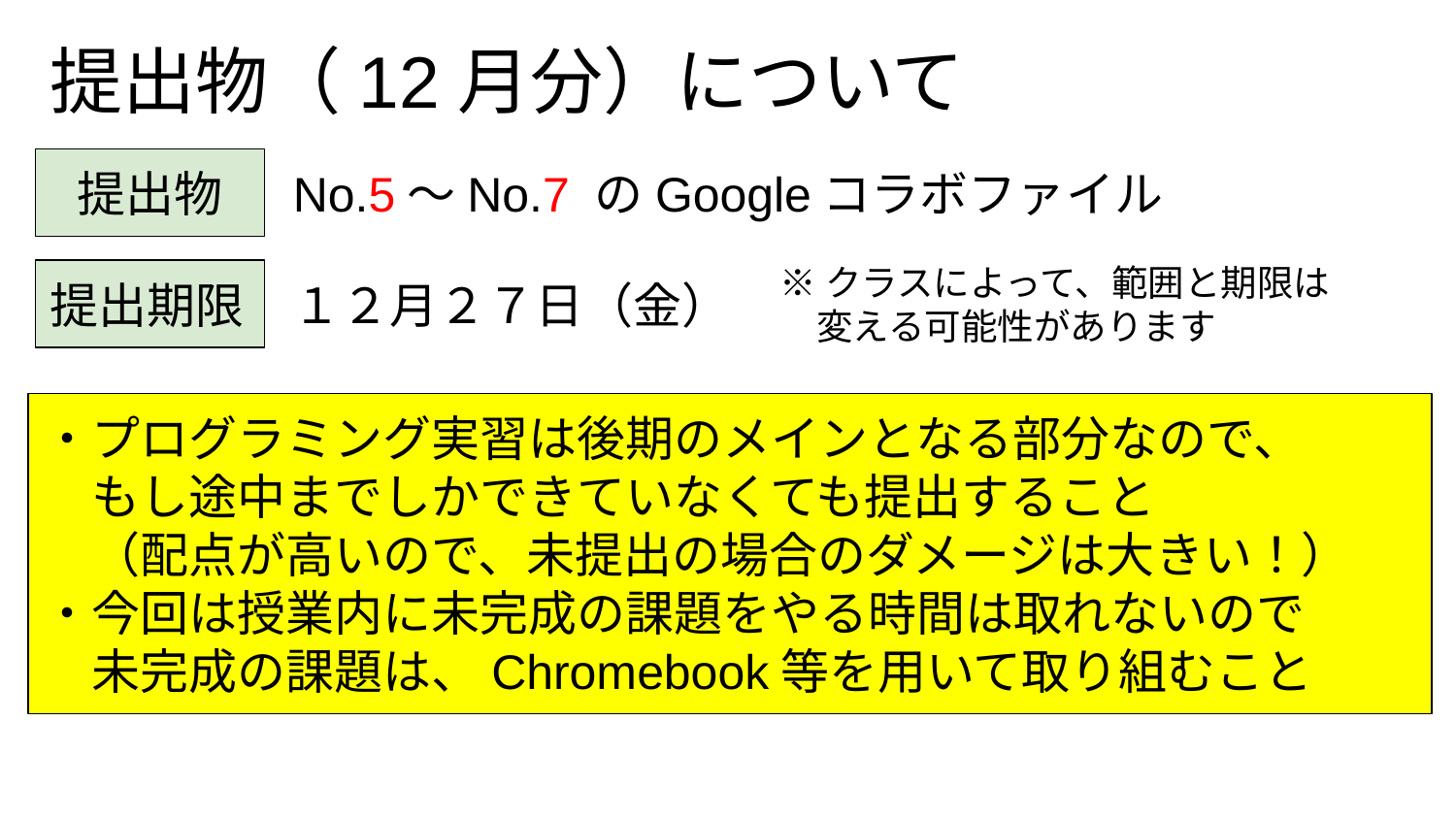

# 提出物（12月分）について
提出物
No.5～No.7 のGoogleコラボファイル
※クラスによって、範囲と期限は
　変える可能性があります
提出期限
１２月２７日（金）
・プログラミング実習は後期のメインとなる部分なので、
　もし途中までしかできていなくても提出すること
　（配点が高いので、未提出の場合のダメージは大きい！）
・今回は授業内に未完成の課題をやる時間は取れないので
　未完成の課題は、Chromebook等を用いて取り組むこと